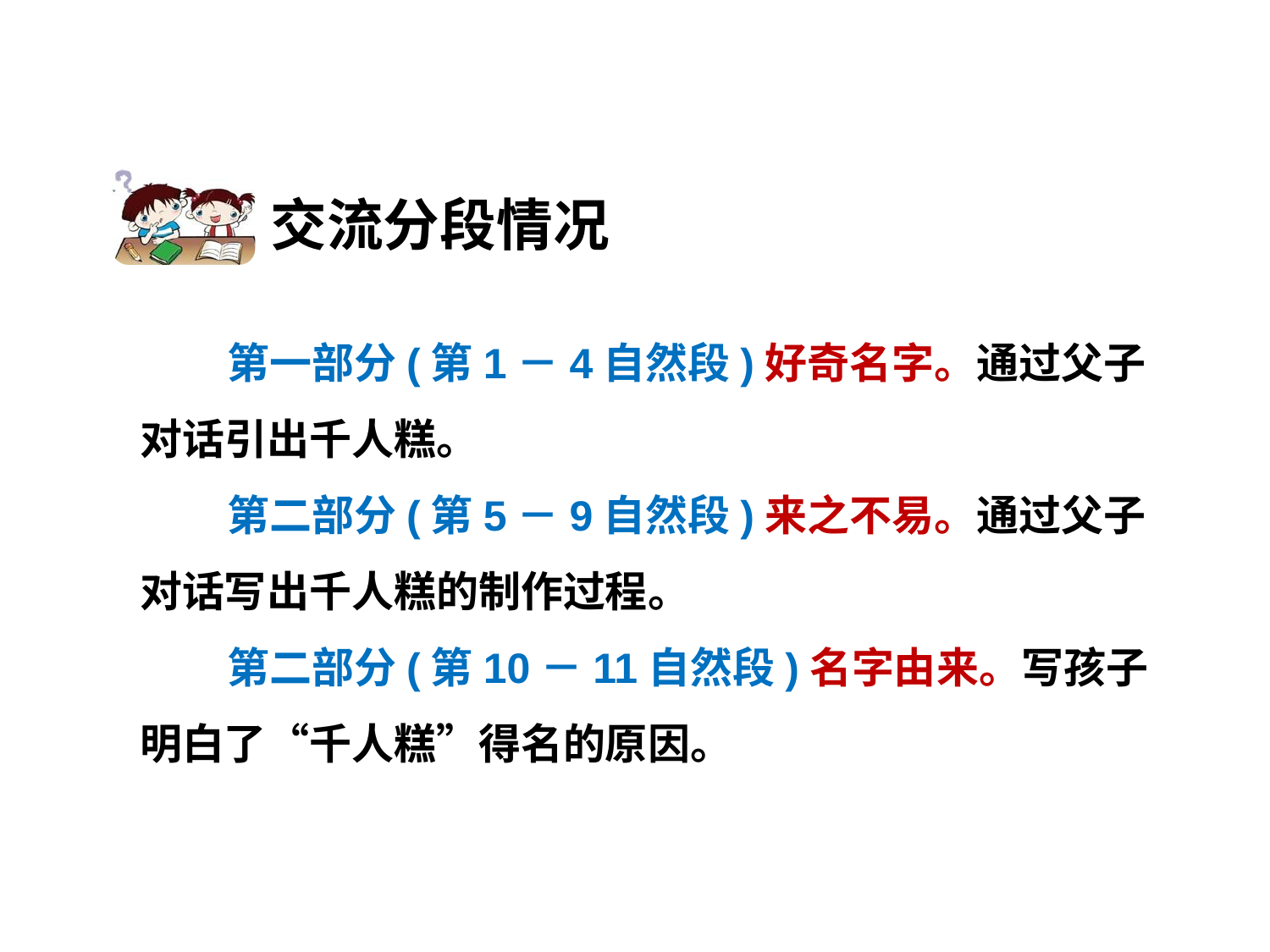

交流分段情况
第一部分(第1－4自然段)好奇名字。通过父子对话引出千人糕。
第二部分(第5－9自然段)来之不易。通过父子对话写出千人糕的制作过程。
第二部分(第10－11自然段)名字由来。写孩子明白了“千人糕”得名的原因。